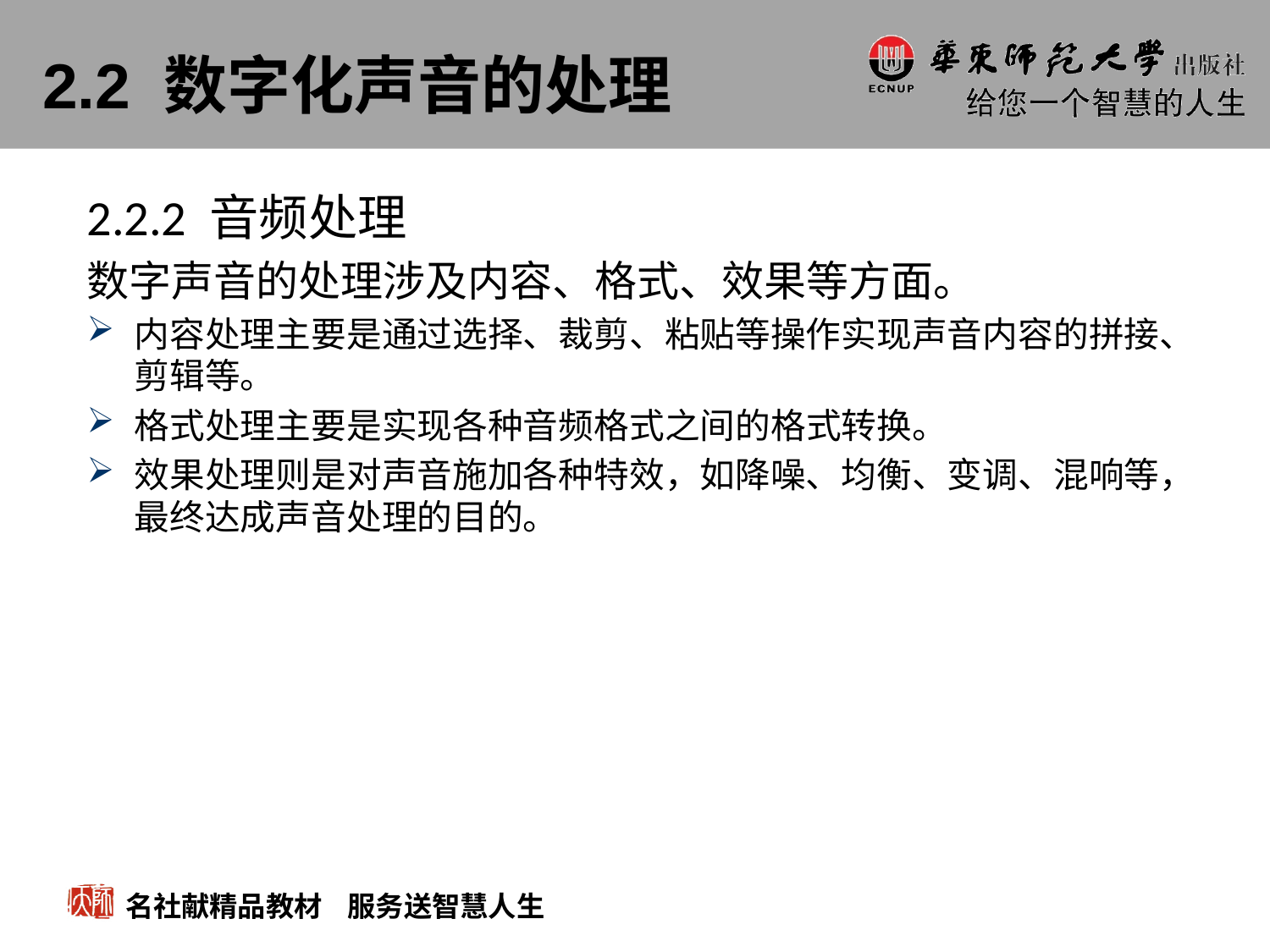

# 2.2 数字化声音的处理
2.2.2 音频处理
数字声音的处理涉及内容、格式、效果等方面。
内容处理主要是通过选择、裁剪、粘贴等操作实现声音内容的拼接、剪辑等。
格式处理主要是实现各种音频格式之间的格式转换。
效果处理则是对声音施加各种特效，如降噪、均衡、变调、混响等，最终达成声音处理的目的。